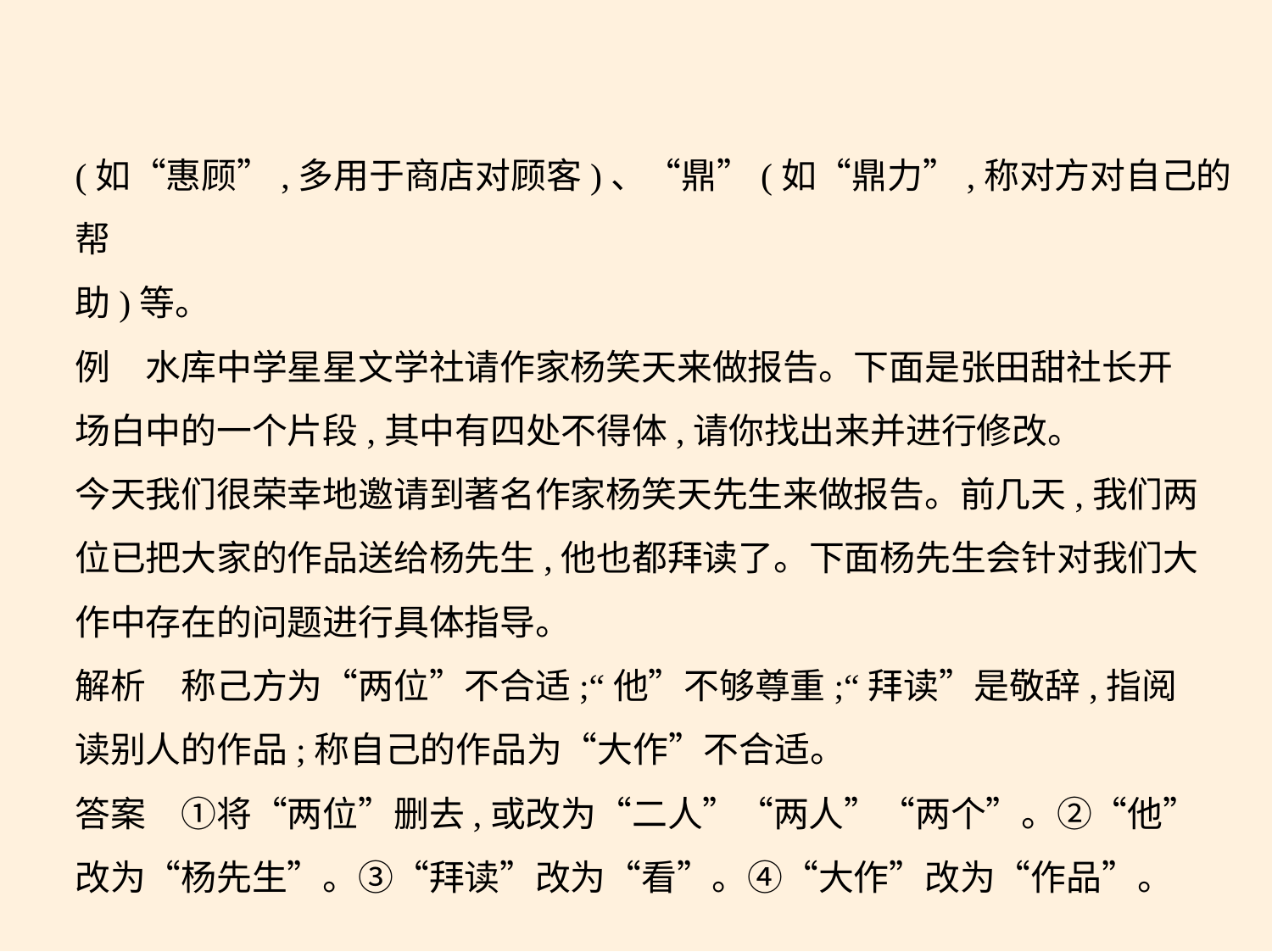

(如“惠顾”,多用于商店对顾客)、“鼎”(如“鼎力”,称对方对自己的帮
助)等。
例　水库中学星星文学社请作家杨笑天来做报告。下面是张田甜社长开
场白中的一个片段,其中有四处不得体,请你找出来并进行修改。
今天我们很荣幸地邀请到著名作家杨笑天先生来做报告。前几天,我们两
位已把大家的作品送给杨先生,他也都拜读了。下面杨先生会针对我们大
作中存在的问题进行具体指导。
解析　称己方为“两位”不合适;“他”不够尊重;“拜读”是敬辞,指阅
读别人的作品;称自己的作品为“大作”不合适。
答案　①将“两位”删去,或改为“二人”“两人”“两个”。②“他”
改为“杨先生”。③“拜读”改为“看”。④“大作”改为“作品”。